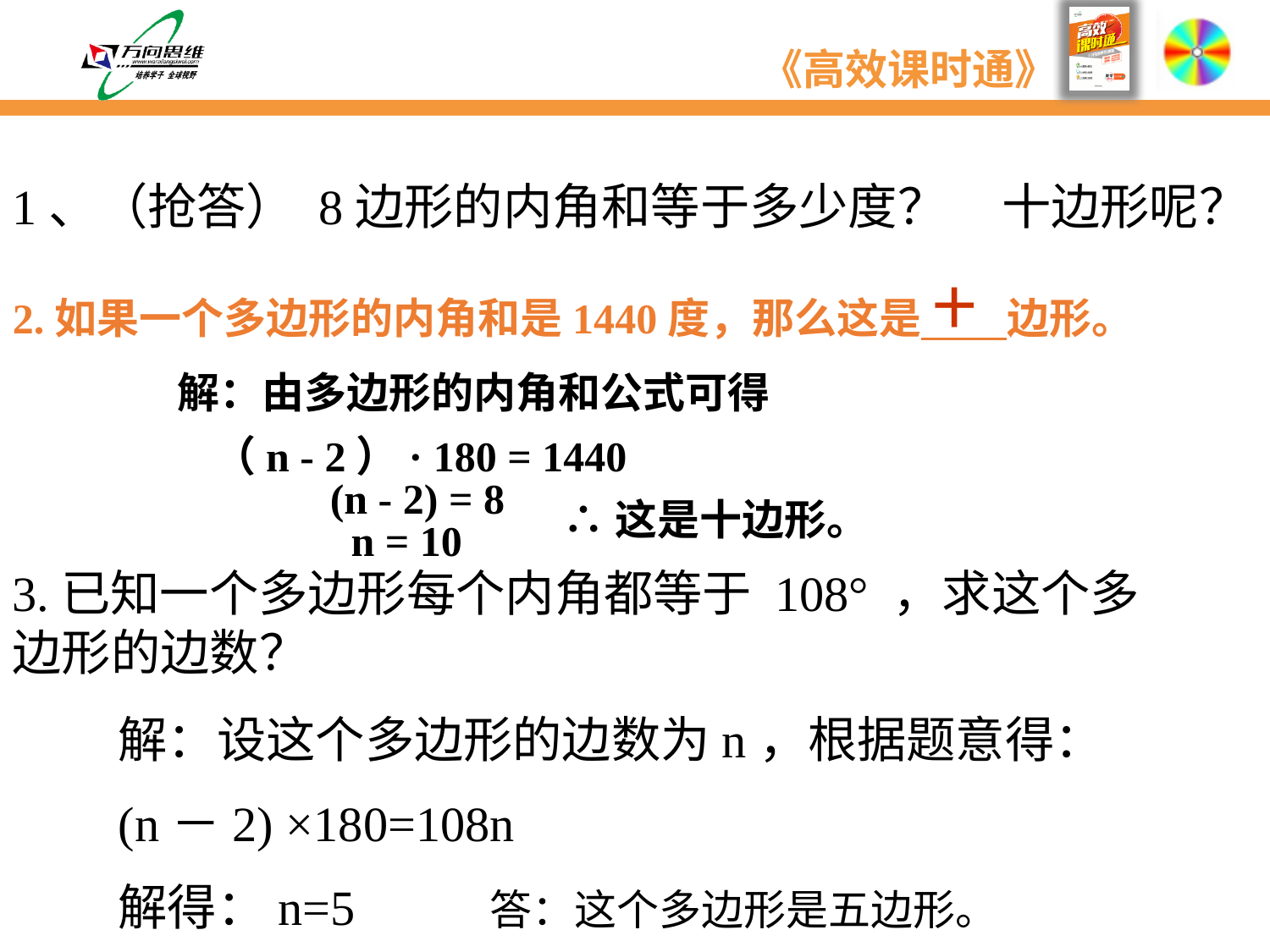

1、（抢答） 8边形的内角和等于多少度？     十边形呢？
十
2.如果一个多边形的内角和是1440度，那么这是         边形。
    解：由多边形的内角和公式可得

（n - 2）· 180 = 1440
            (n - 2) = 8
∴这是十边形。
            n = 10
3.已知一个多边形每个内角都等于 108° ，求这个多边形的边数？
解：设这个多边形的边数为n，根据题意得：
(n－2) ×180=108n
解得：n=5          答：这个多边形是五边形。